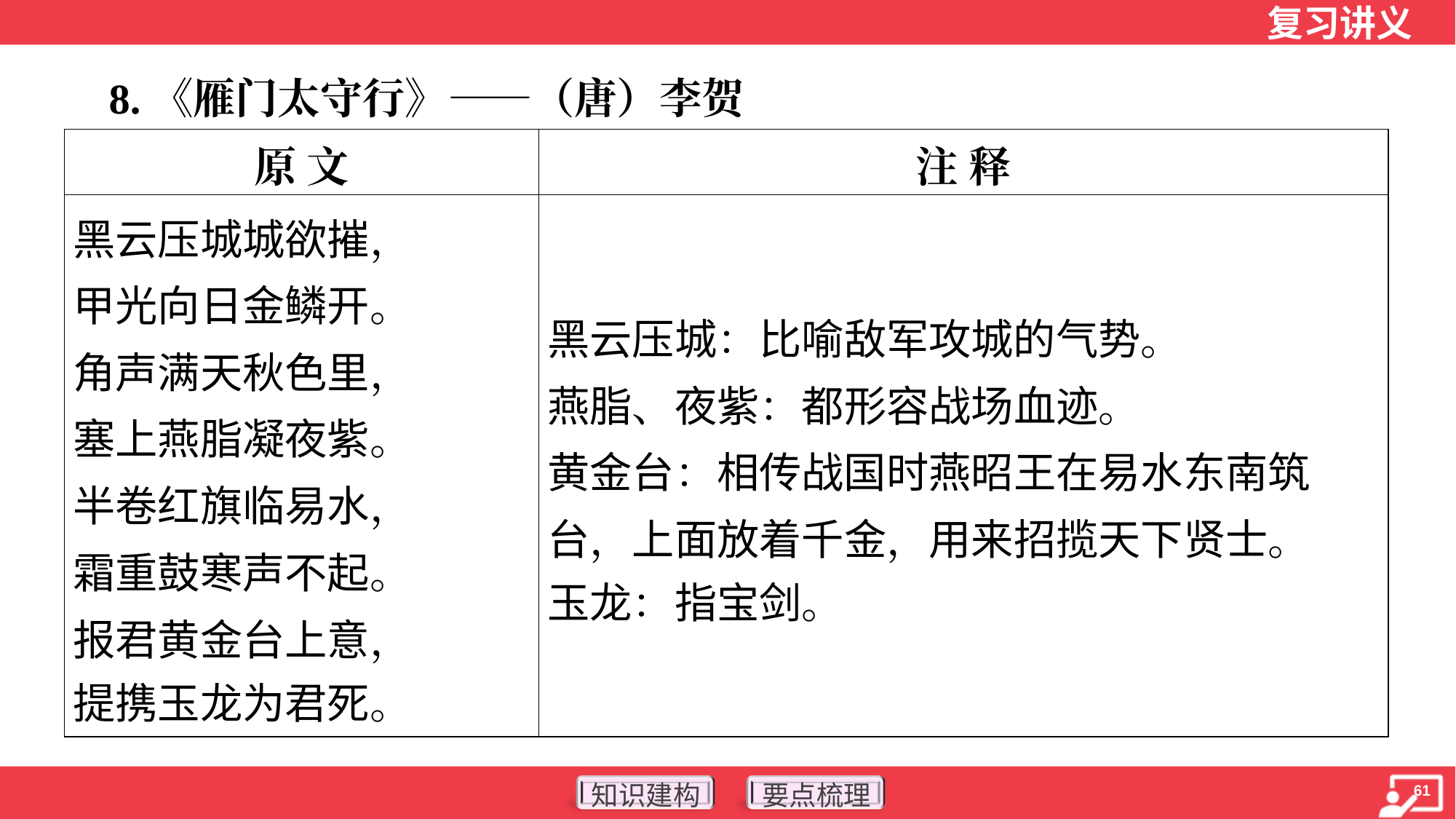

8.《雁门太守行》——（唐）李贺
| 原 文 | 注 释 |
| --- | --- |
| 黑云压城城欲摧， 甲光向日金鳞开。 角声满天秋色里， 塞上燕脂凝夜紫。 半卷红旗临易水， 霜重鼓寒声不起。 报君黄金台上意， 提携玉龙为君死。 | 黑云压城：比喻敌军攻城的气势。 燕脂、夜紫：都形容战场血迹。 黄金台：相传战国时燕昭王在易水东南筑台，上面放着千金，用来招揽天下贤士。 玉龙：指宝剑。 |